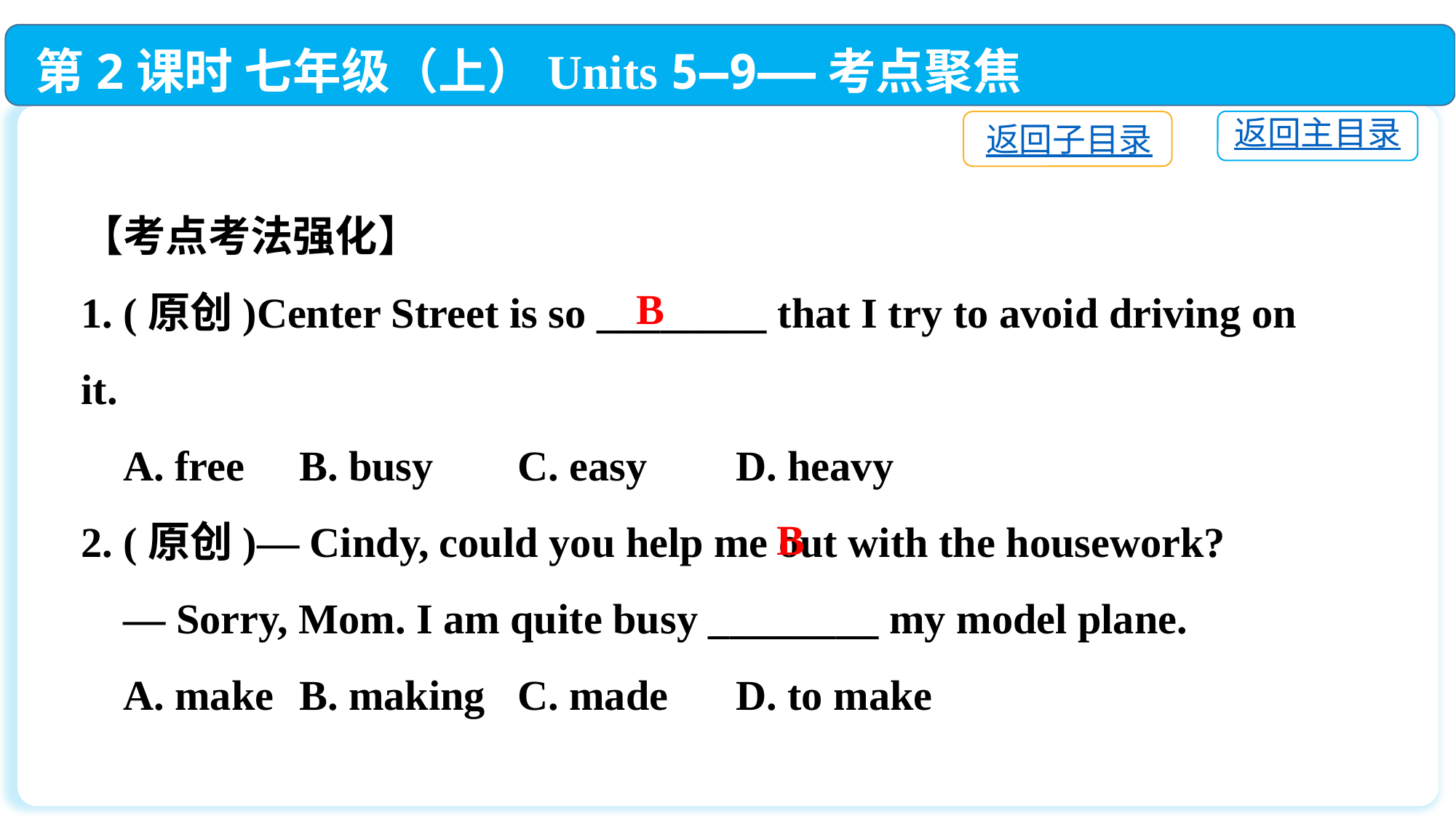

第2课时 七年级（上）Units 5—9——考点聚焦

返回主目录

返回子目录
【考点考法强化】
1. (原创)Center Street is so ________ that I try to avoid driving on it.
    A. free	B. busy	C. easy	D. heavy
2. (原创)— Cindy, could you help me out with the housework?
    — Sorry, Mom. I am quite busy ________ my model plane.
    A. make	B. making	C. made	D. to make

B
B